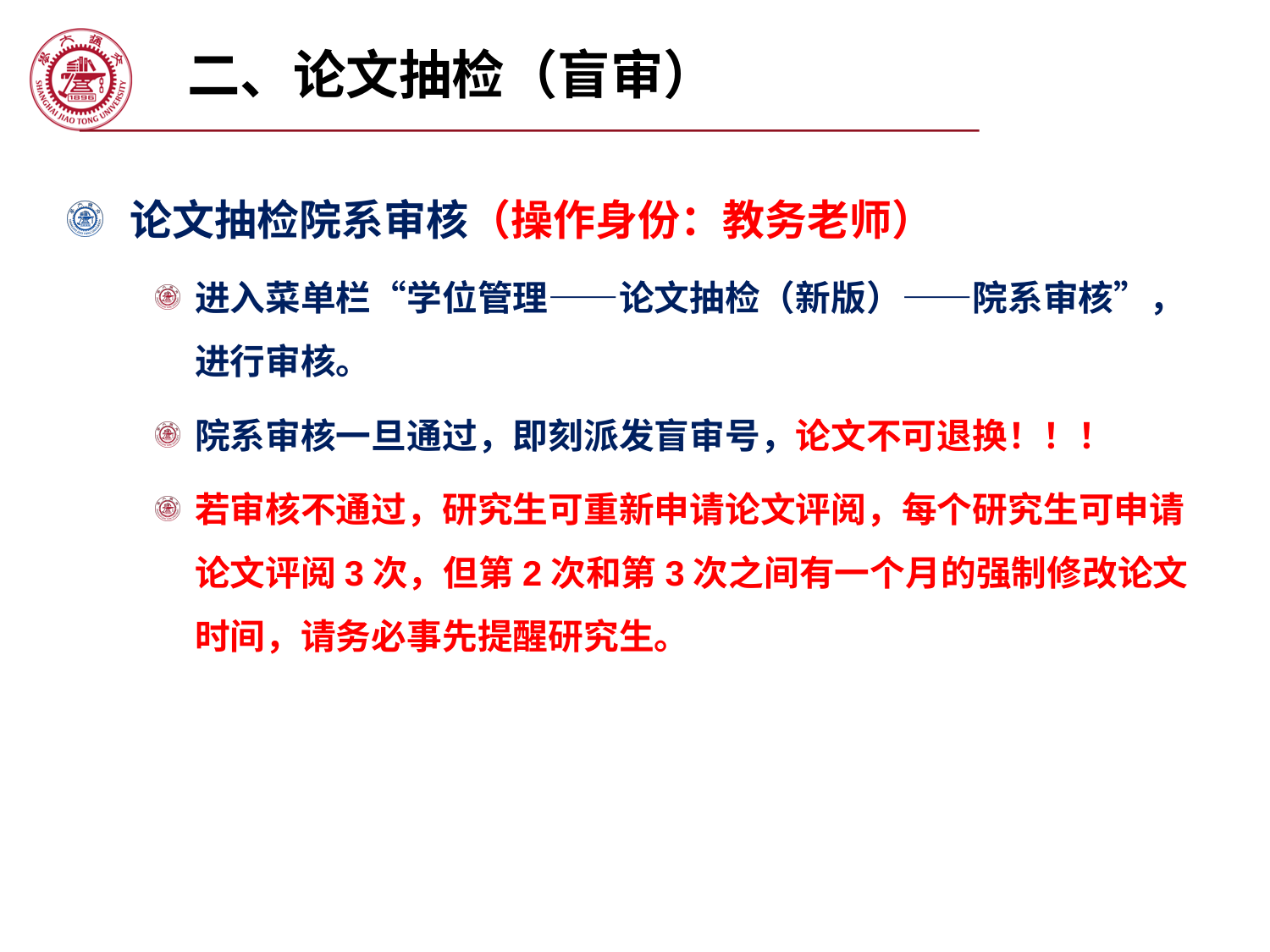

二、论文抽检（盲审）
论文抽检院系审核（操作身份：教务老师）
进入菜单栏“学位管理——论文抽检（新版）——院系审核”，进行审核。
院系审核一旦通过，即刻派发盲审号，论文不可退换！！！
若审核不通过，研究生可重新申请论文评阅，每个研究生可申请论文评阅3次，但第2次和第3次之间有一个月的强制修改论文时间，请务必事先提醒研究生。